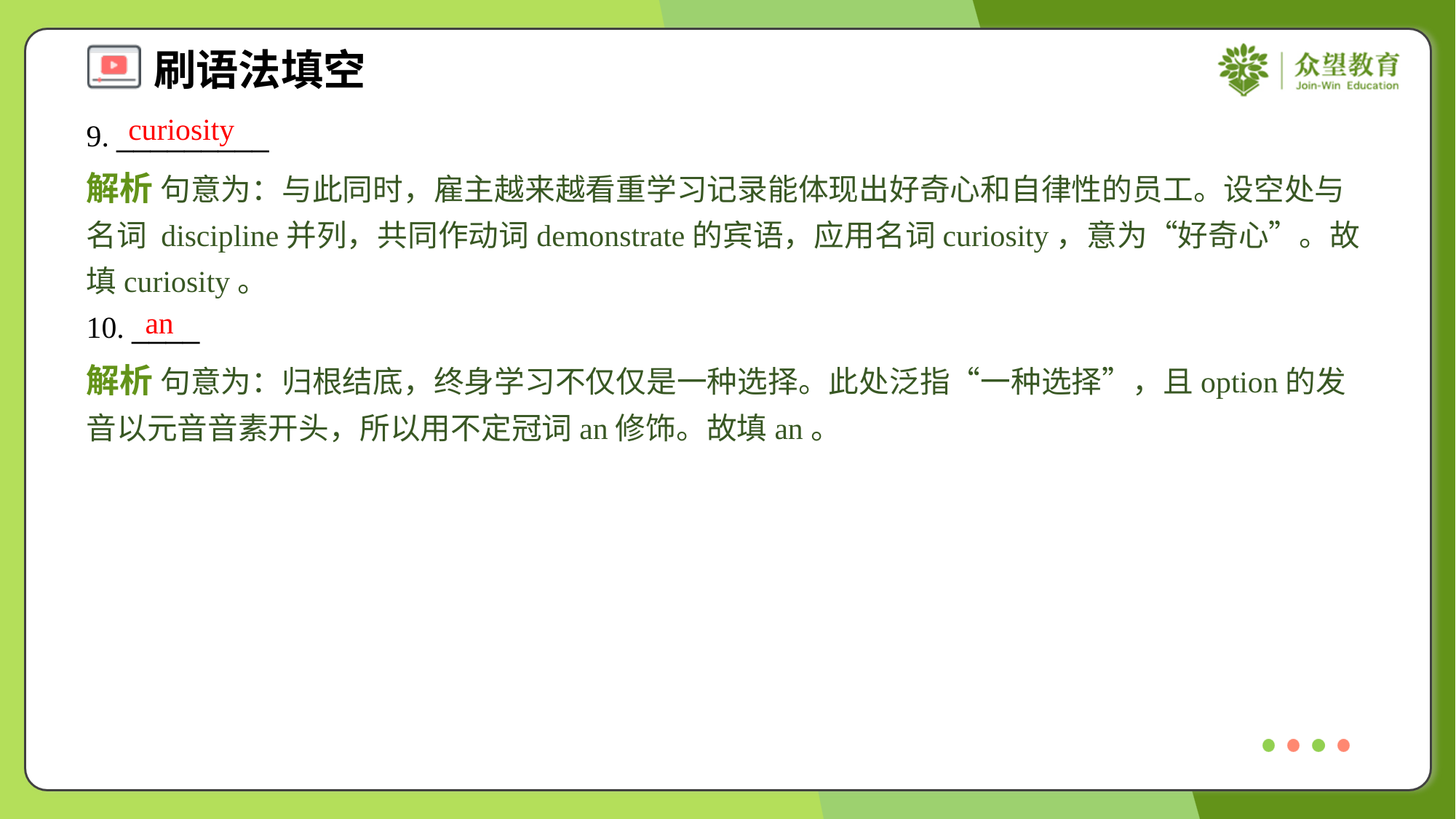

curiosity
9. _________
解析 句意为：与此同时，雇主越来越看重学习记录能体现出好奇心和自律性的员工。设空处与名词 discipline并列，共同作动词demonstrate的宾语，应用名词curiosity，意为“好奇心”。故填curiosity。
an
10. ____
解析 句意为：归根结底，终身学习不仅仅是一种选择。此处泛指“一种选择”，且option的发音以元音音素开头，所以用不定冠词an修饰。故填an。